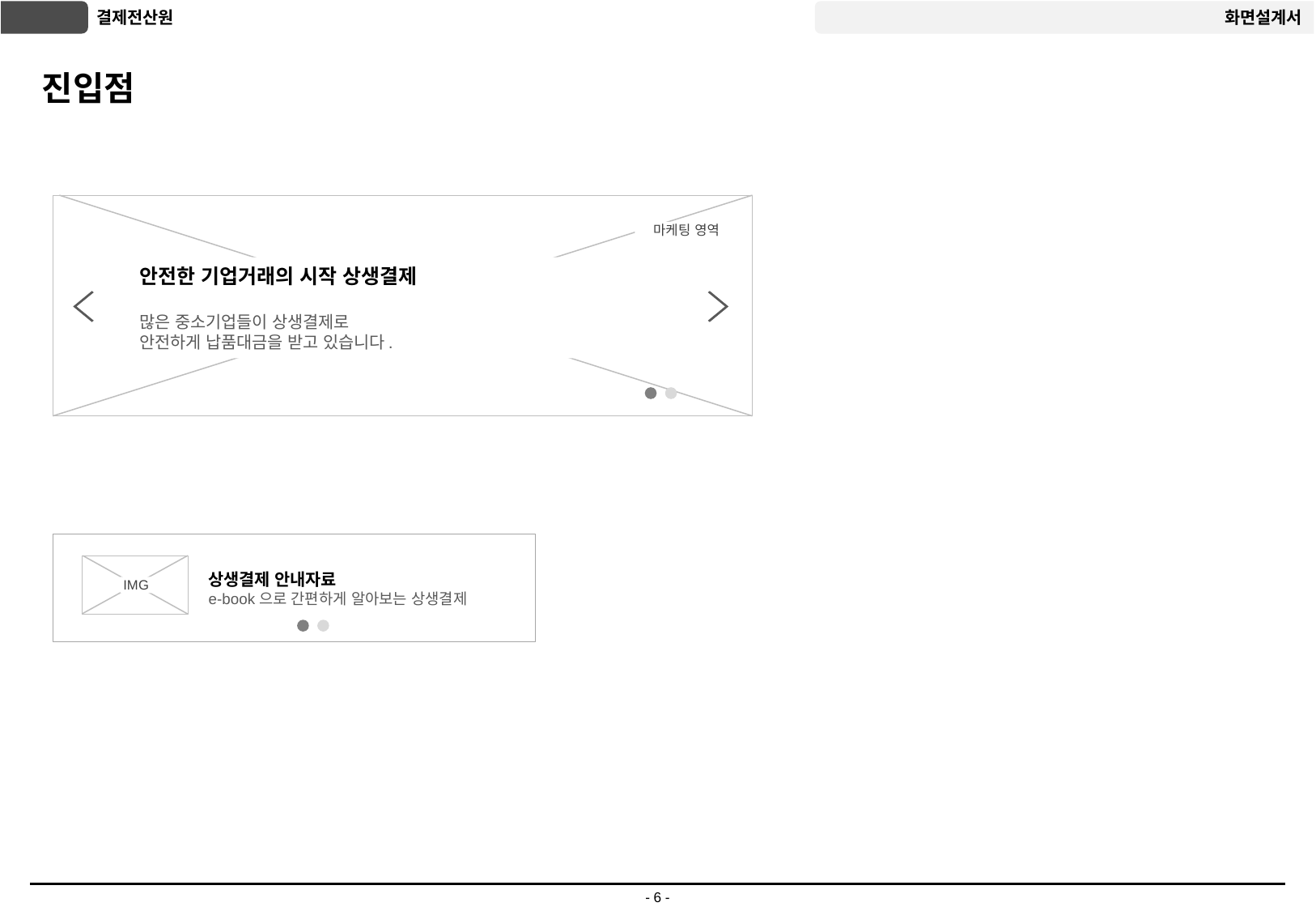

# 진입점

마케팅 영역
안전한 기업거래의 시작 상생결제

많은 중소기업들이 상생결제로
안전하게 납품대금을 받고 있습니다.

IMG
상생결제 안내자료
e-book으로 간편하게 알아보는 상생결제